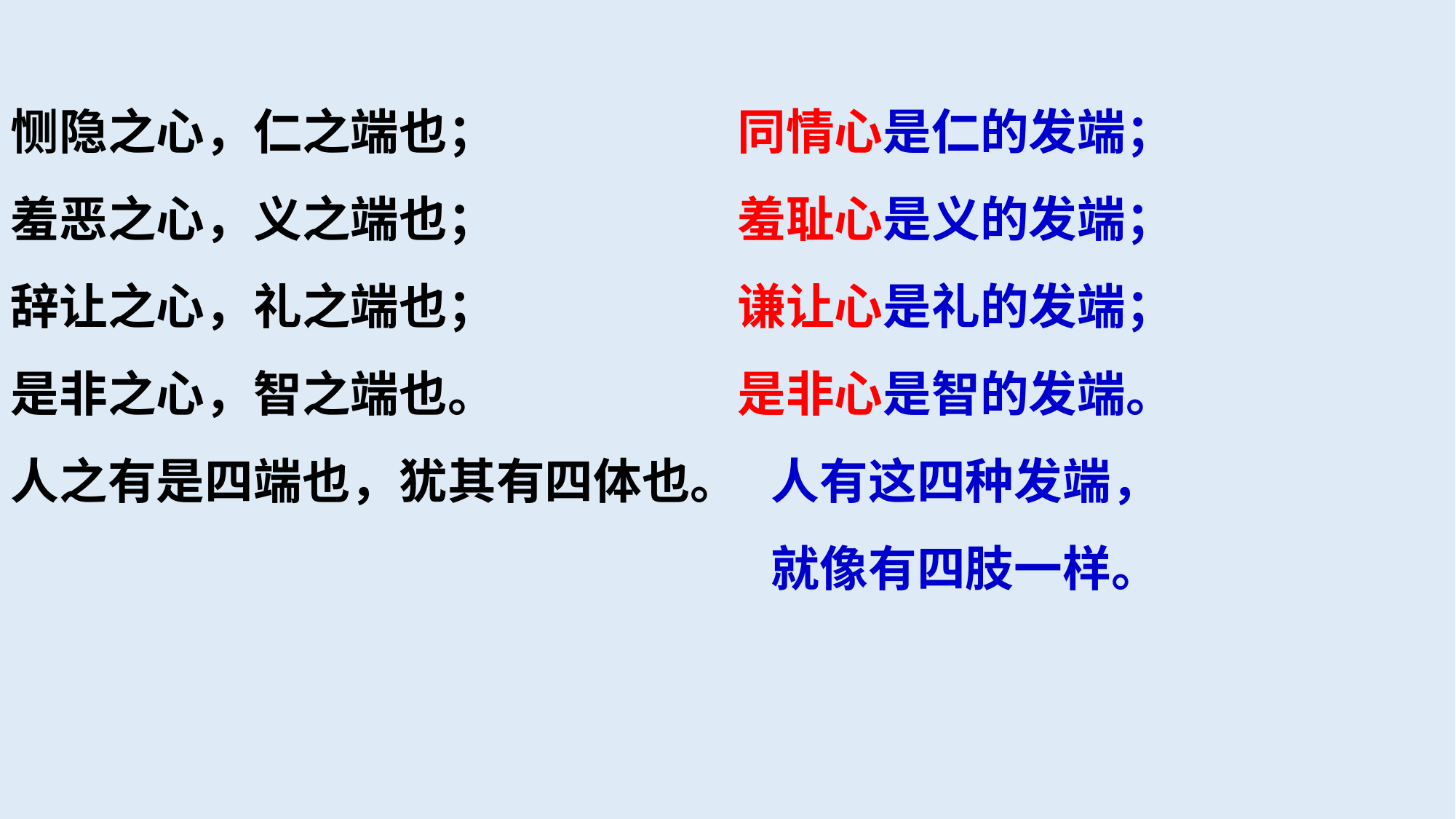

恻隐之心，仁之端也；
羞恶之心，义之端也；
辞让之心，礼之端也；
是非之心，智之端也。
人之有是四端也，犹其有四体也。
同情心是仁的发端；
羞耻心是义的发端；
谦让心是礼的发端；
是非心是智的发端。
  人有这四种发端，
  就像有四肢一样。